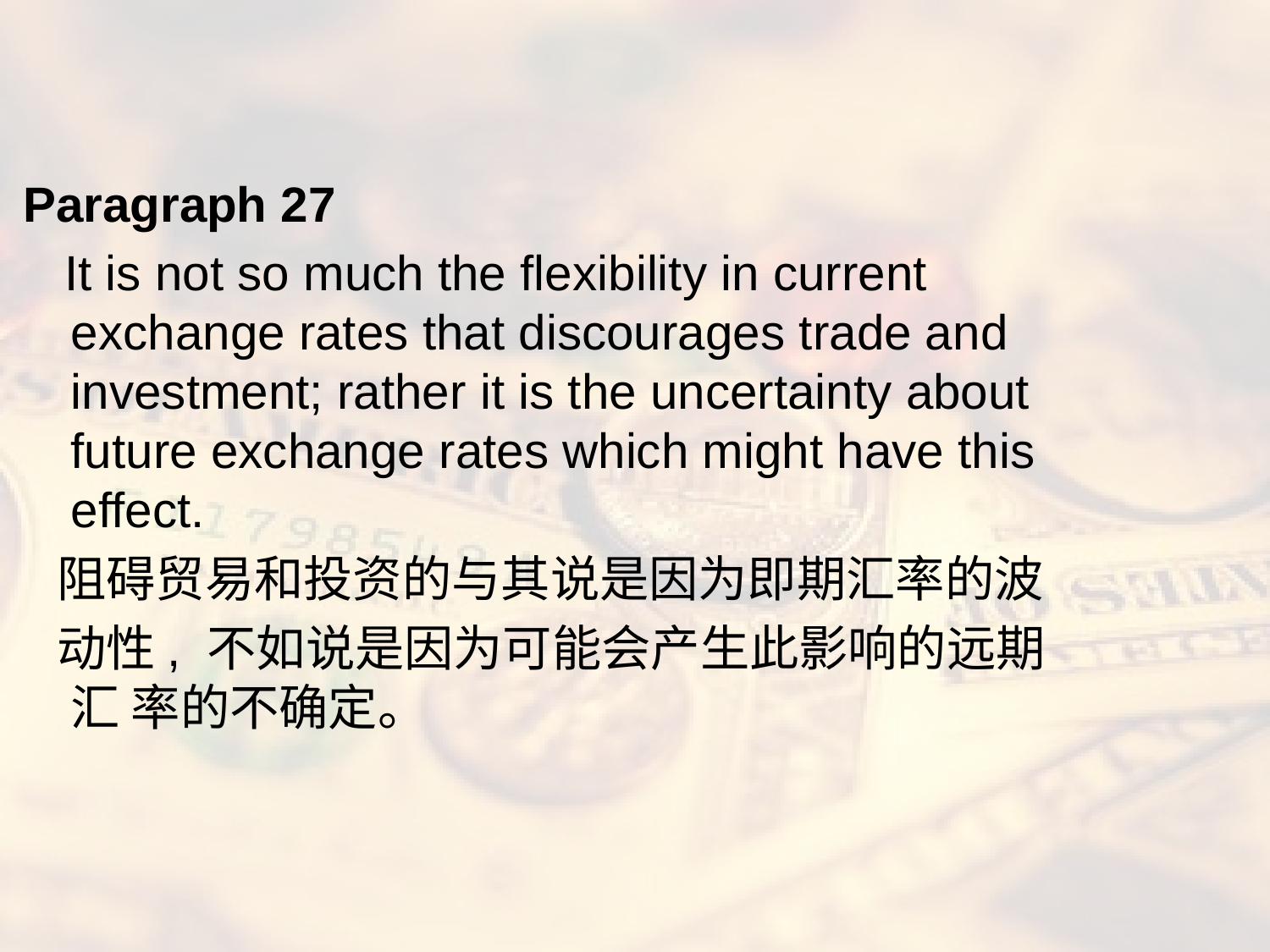

#
Paragraph 27
   It is not so much the flexibility in current exchange rates that discourages trade and investment; rather it is the uncertainty about future exchange rates which might have this effect.
  阻碍贸易和投资的与其说是因为即期汇率的波
  动性, 不如说是因为可能会产生此影响的远期汇 率的不确定。